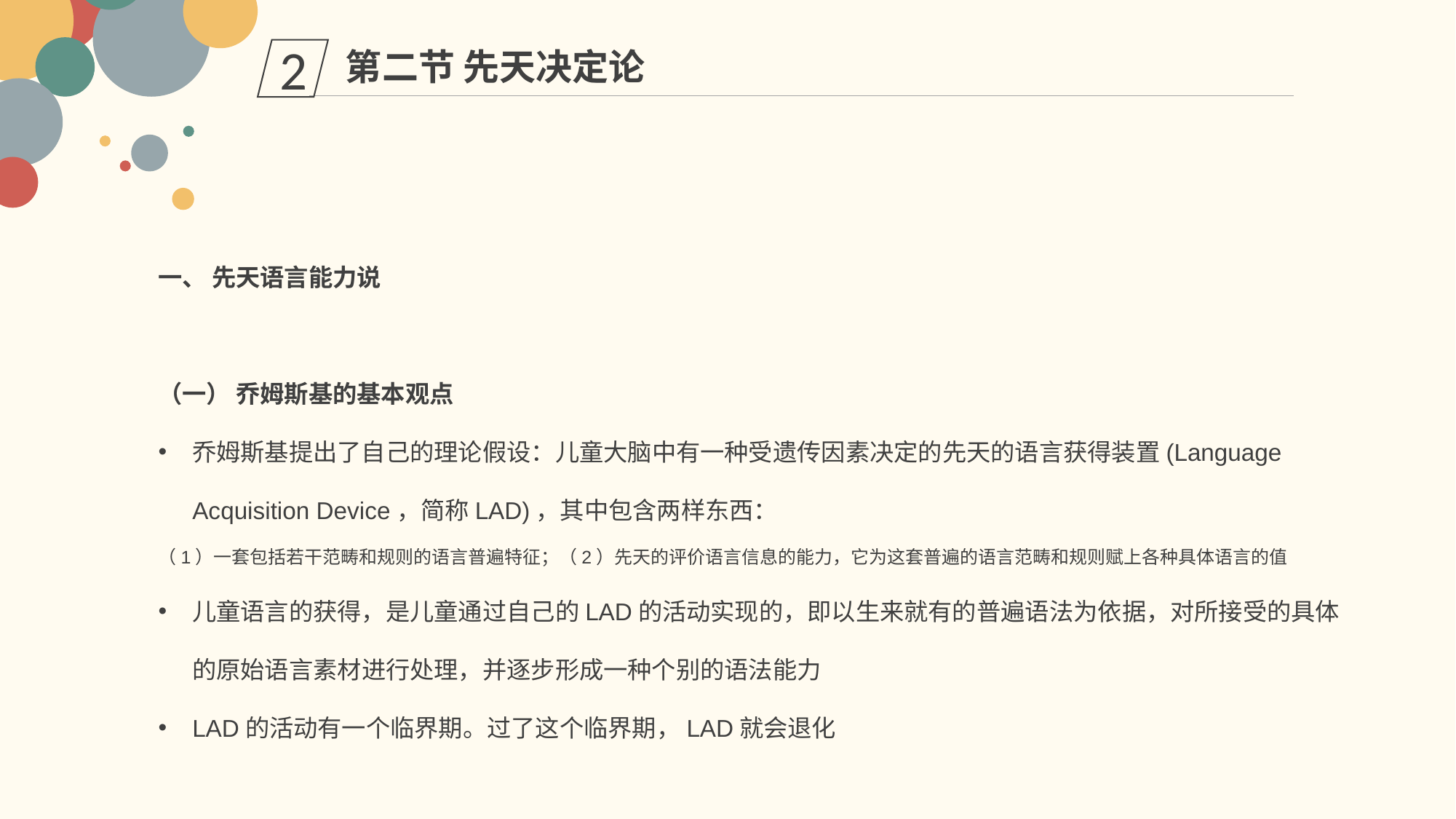

第二节 先天决定论
2
一、 先天语言能力说

（一） 乔姆斯基的基本观点
乔姆斯基提出了自己的理论假设：儿童大脑中有一种受遗传因素决定的先天的语言获得装置(Language Acquisition Device，简称LAD)，其中包含两样东西：
（1）一套包括若干范畴和规则的语言普遍特征；（2）先天的评价语言信息的能力，它为这套普遍的语言范畴和规则赋上各种具体语言的值
儿童语言的获得，是儿童通过自己的LAD的活动实现的，即以生来就有的普遍语法为依据，对所接受的具体的原始语言素材进行处理，并逐步形成一种个别的语法能力
LAD的活动有一个临界期。过了这个临界期，LAD就会退化